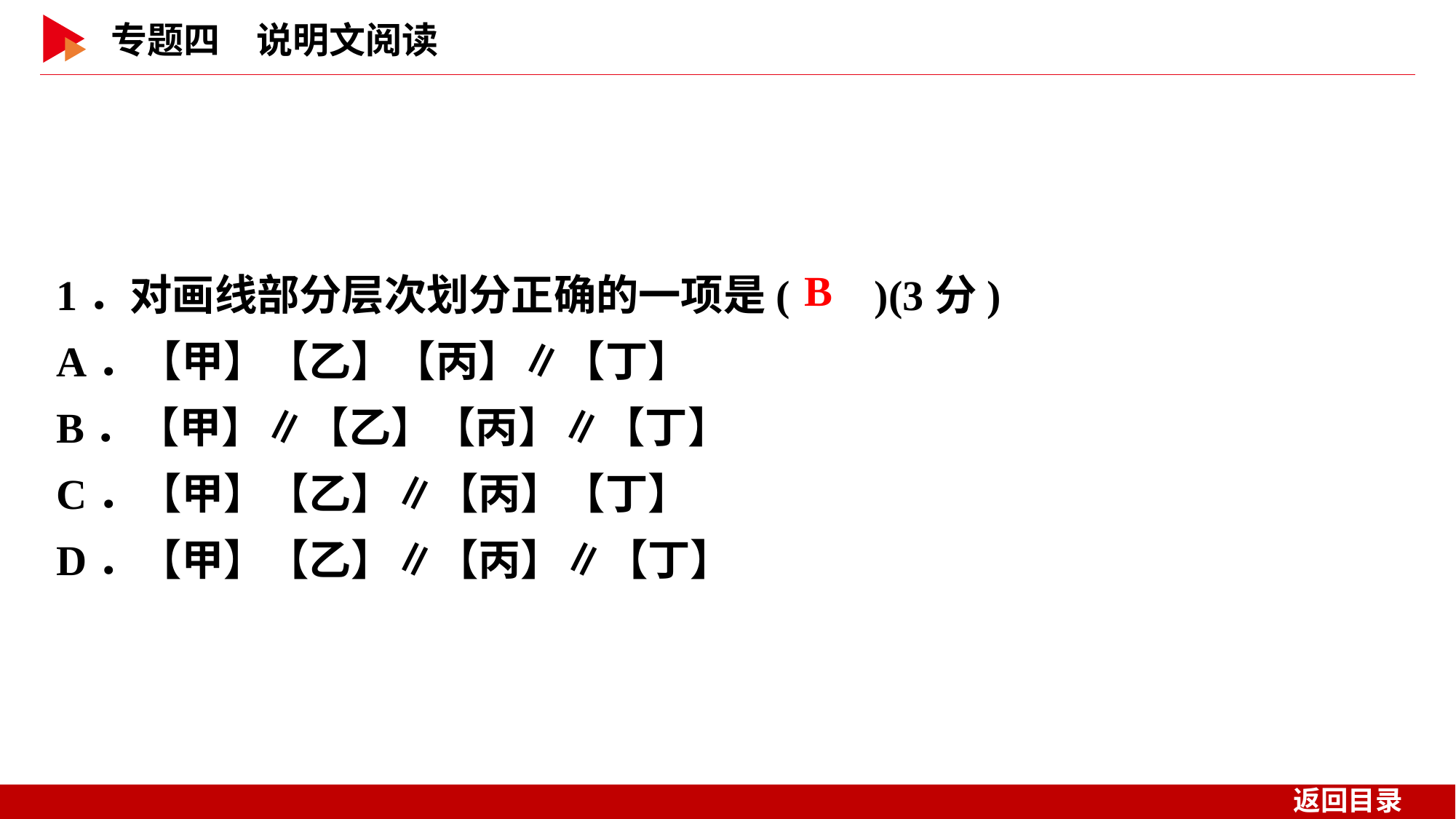

1．对画线部分层次划分正确的一项是(        )(3分)
A．【甲】【乙】【丙】∥【丁】
B．【甲】∥【乙】【丙】∥【丁】
C．【甲】【乙】∥【丙】【丁】
D．【甲】【乙】∥【丙】∥【丁】
   B